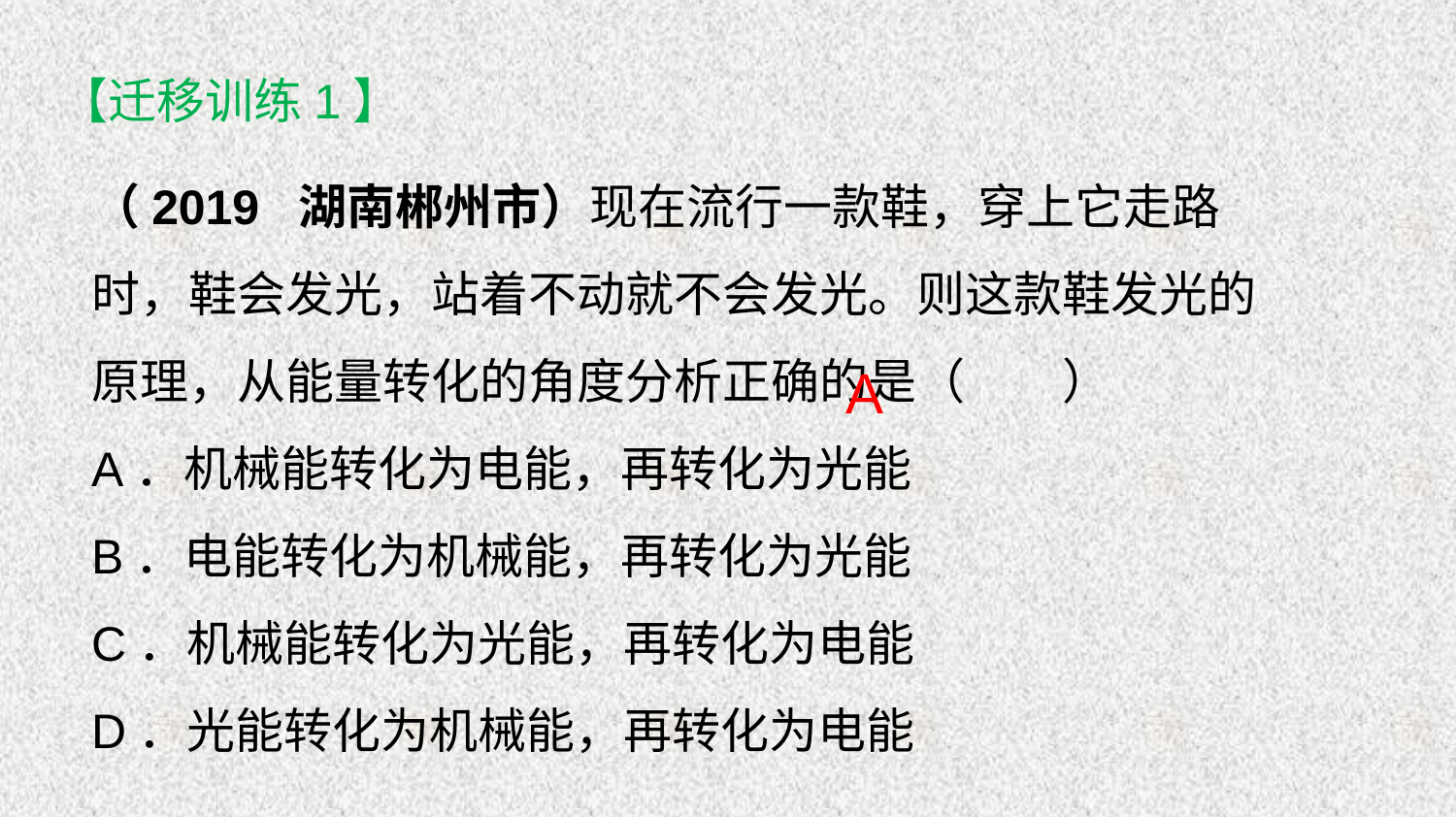

【迁移训练1】
（2019  湖南郴州市）现在流行一款鞋，穿上它走路时，鞋会发光，站着不动就不会发光。则这款鞋发光的原理，从能量转化的角度分析正确的是（　　）
A．机械能转化为电能，再转化为光能
B．电能转化为机械能，再转化为光能
C．机械能转化为光能，再转化为电能
D．光能转化为机械能，再转化为电能
A